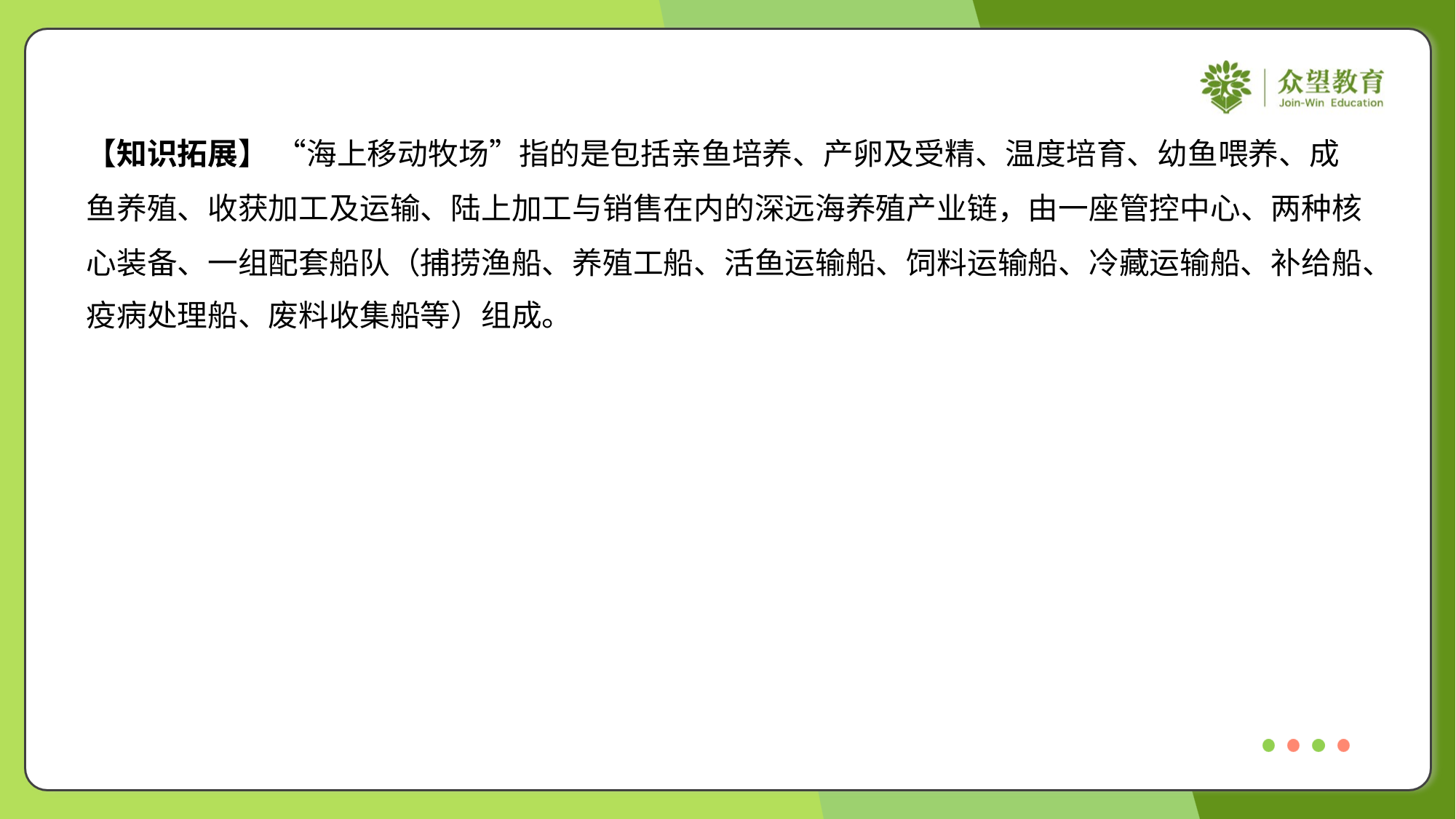

【知识拓展】 “海上移动牧场”指的是包括亲鱼培养、产卵及受精、温度培育、幼鱼喂养、成
鱼养殖、收获加工及运输、陆上加工与销售在内的深远海养殖产业链，由一座管控中心、两种核
心装备、一组配套船队（捕捞渔船、养殖工船、活鱼运输船、饲料运输船、冷藏运输船、补给船、
疫病处理船、废料收集船等）组成。